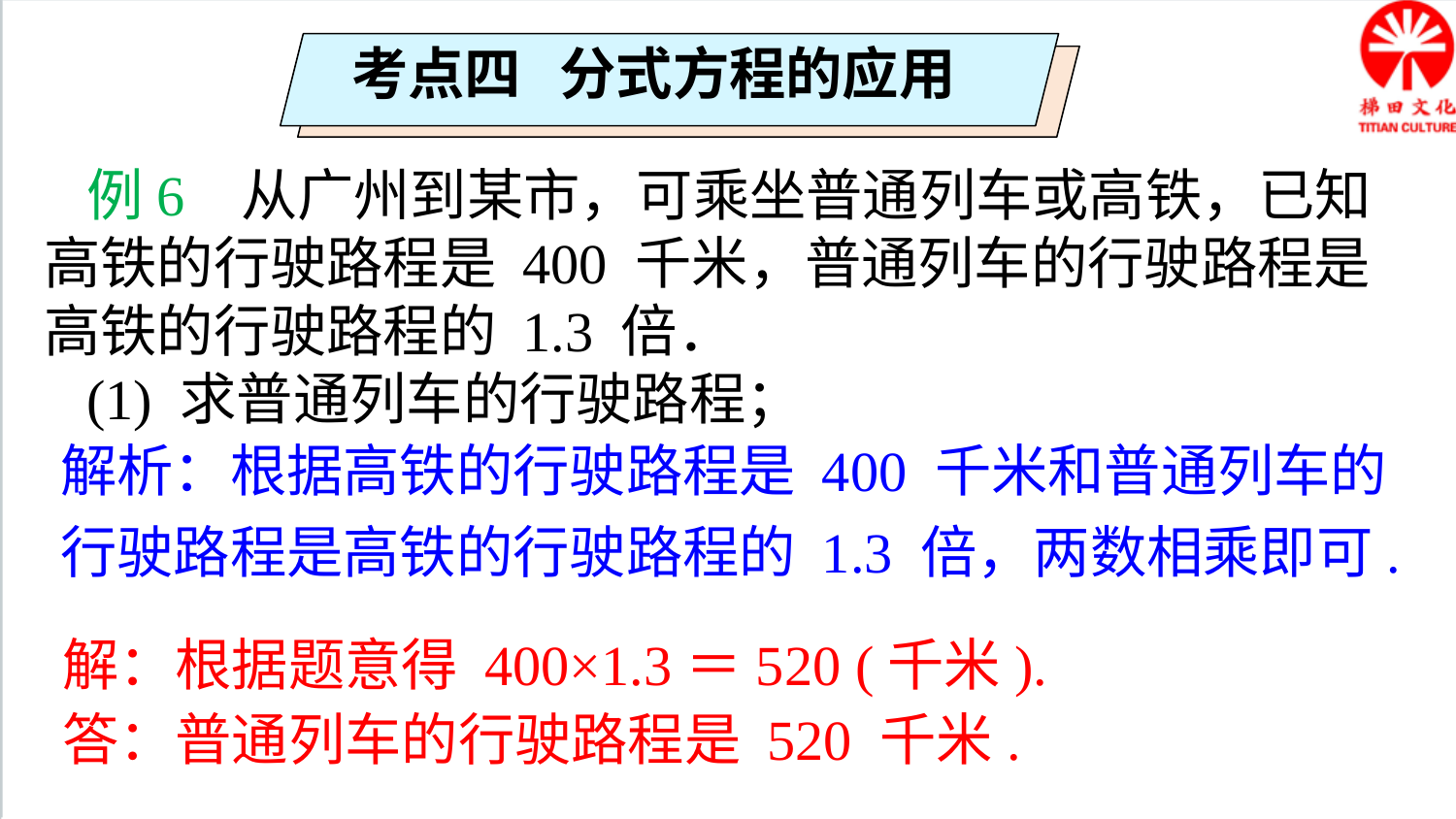

考点四   分式方程的应用

例6   从广州到某市，可乘坐普通列车或高铁，已知高铁的行驶路程是 400 千米，普通列车的行驶路程是高铁的行驶路程的 1.3 倍．
(1) 求普通列车的行驶路程；
解析：根据高铁的行驶路程是 400 千米和普通列车的行驶路程是高铁的行驶路程的 1.3 倍，两数相乘即可.
解：根据题意得 400×1.3＝520 (千米).
答：普通列车的行驶路程是 520 千米.